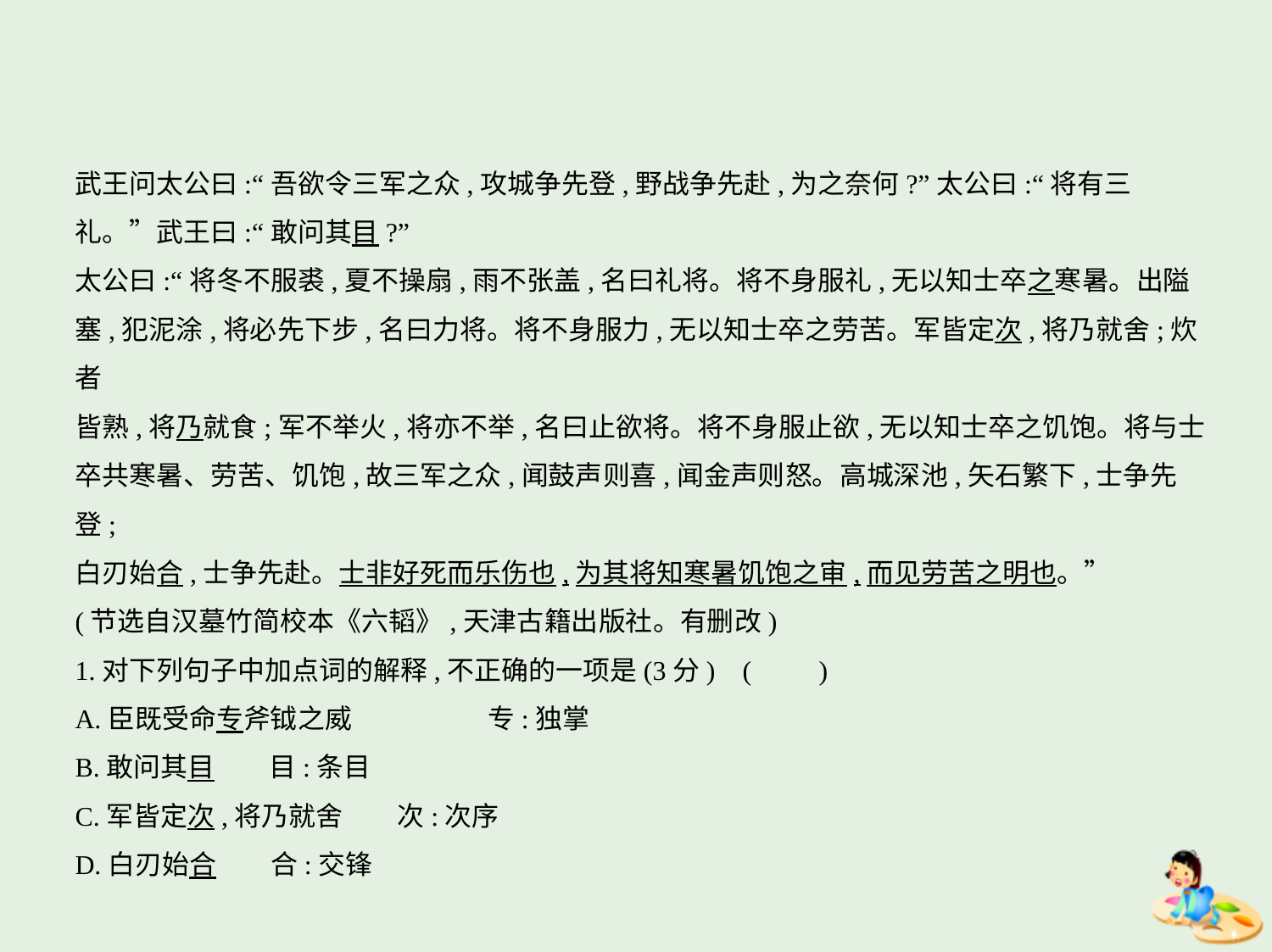

武王问太公曰:“吾欲令三军之众,攻城争先登,野战争先赴,为之奈何?”太公曰:“将有三
礼。”武王曰:“敢问其目?”
太公曰:“将冬不服裘,夏不操扇,雨不张盖,名曰礼将。将不身服礼,无以知士卒之寒暑。出隘
塞,犯泥涂,将必先下步,名曰力将。将不身服力,无以知士卒之劳苦。军皆定次,将乃就舍;炊者
皆熟,将乃就食;军不举火,将亦不举,名曰止欲将。将不身服止欲,无以知士卒之饥饱。将与士
卒共寒暑、劳苦、饥饱,故三军之众,闻鼓声则喜,闻金声则怒。高城深池,矢石繁下,士争先登;
白刃始合,士争先赴。士非好死而乐伤也,为其将知寒暑饥饱之审,而见劳苦之明也。”
(节选自汉墓竹简校本《六韬》,天津古籍出版社。有删改)
1.对下列句子中加点词的解释,不正确的一项是(3分) (　　)
A.臣既受命专斧钺之威　　　　　专:独掌
B.敢问其目　　目:条目
C.军皆定次,将乃就舍　　次:次序
D.白刃始合　　合:交锋